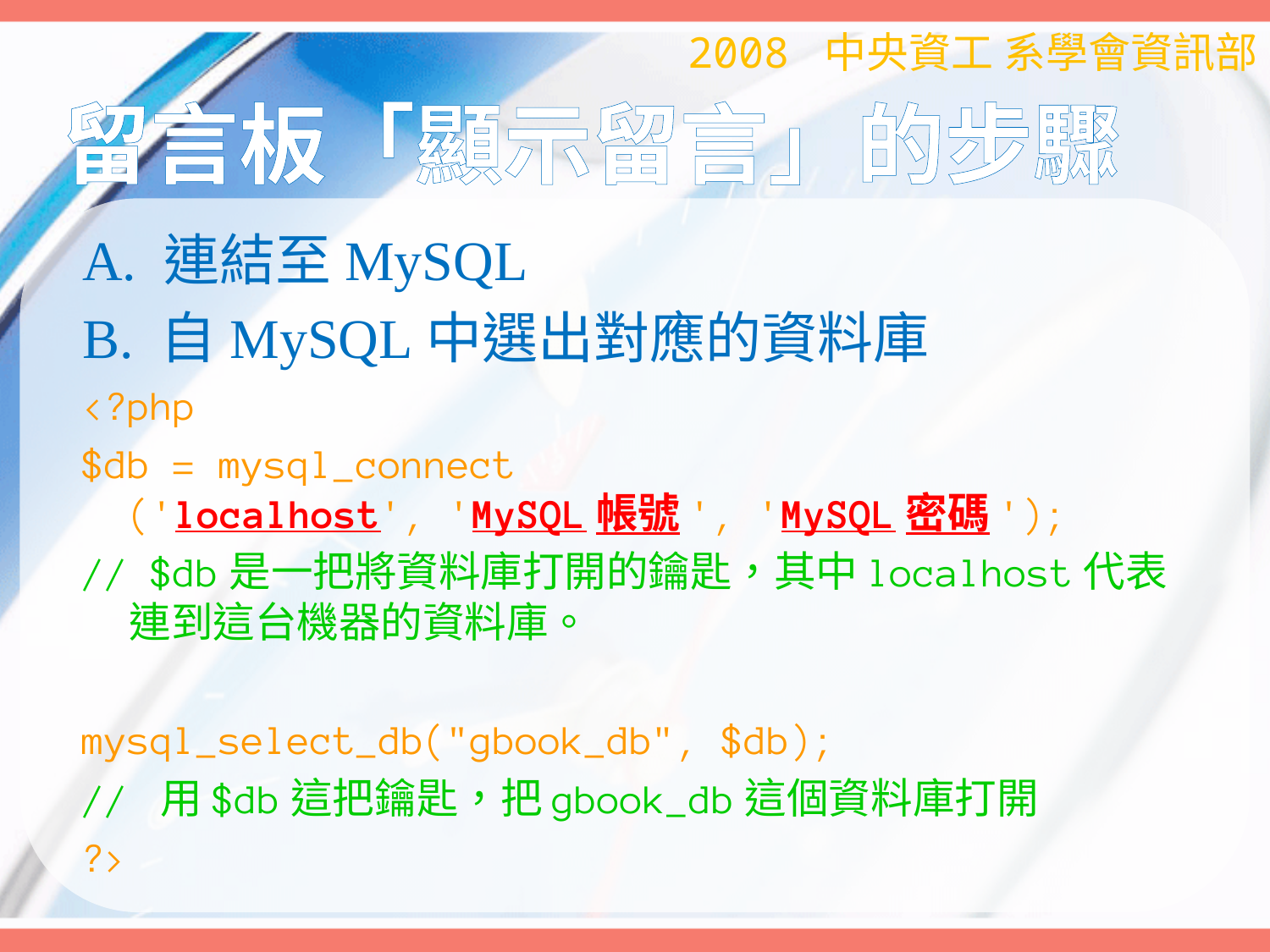

2008 中央資工 系學會資訊部
# 留言板「顯示留言」的步驟

A. 連結至MySQL
B. 自MySQL中選出對應的資料庫
<?php
$db = mysql_connect
	('localhost', 'MySQL帳號', 'MySQL密碼');
// $db是一把將資料庫打開的鑰匙，其中localhost代表連到這台機器的資料庫。

mysql_select_db("gbook_db", $db);
// 用$db這把鑰匙，把gbook_db這個資料庫打開
?>